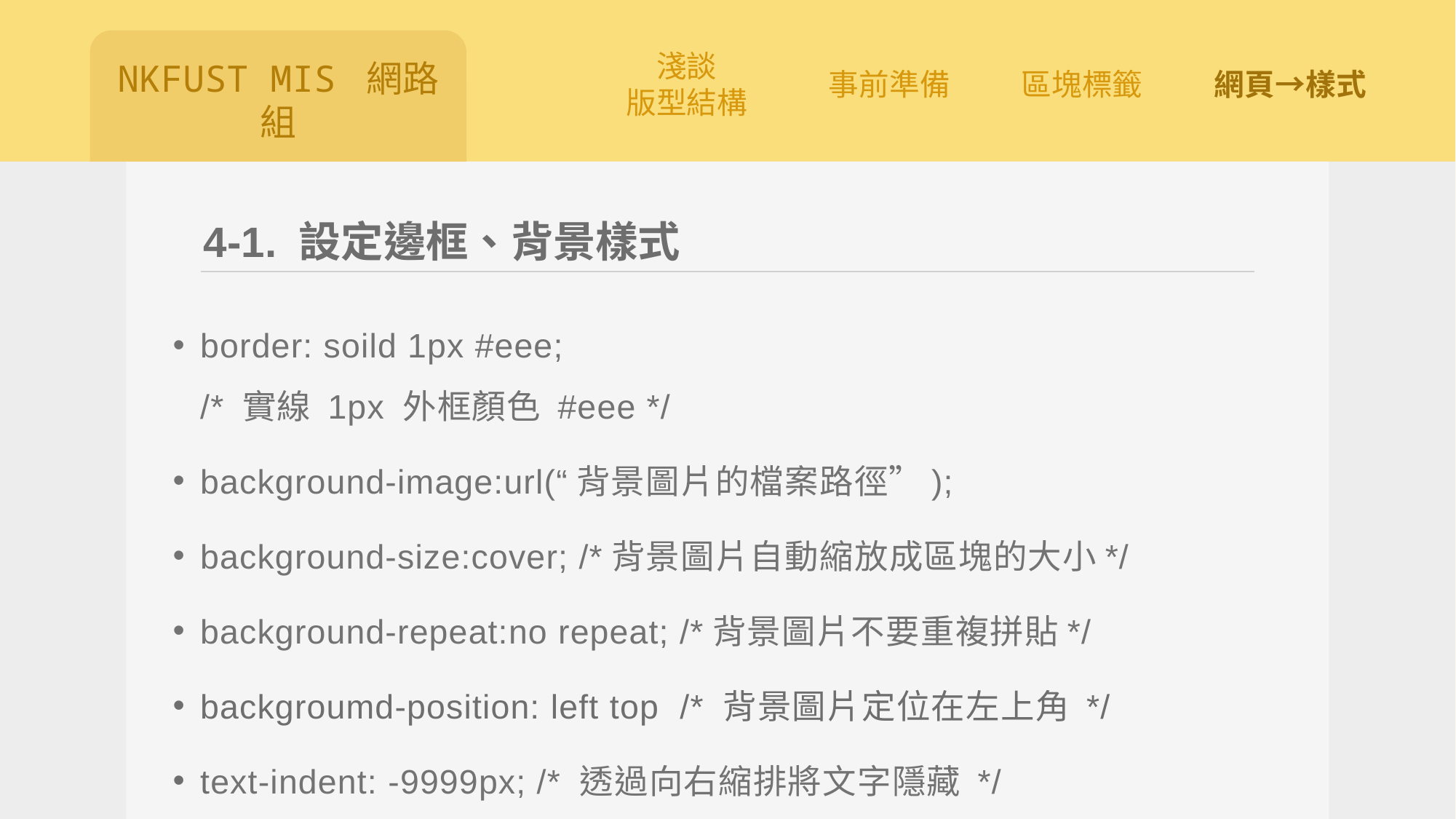

# 4-1. 設定邊框、背景樣式
border: soild 1px #eee;
/* 實線 1px 外框顏色 #eee */
background-image:url(“背景圖片的檔案路徑”);
background-size:cover; /*背景圖片自動縮放成區塊的大小*/
background-repeat:no repeat; /*背景圖片不要重複拼貼*/
backgroumd-position: left top  /* 背景圖片定位在左上角 */
text-indent: -9999px; /* 透過向右縮排將文字隱藏 */